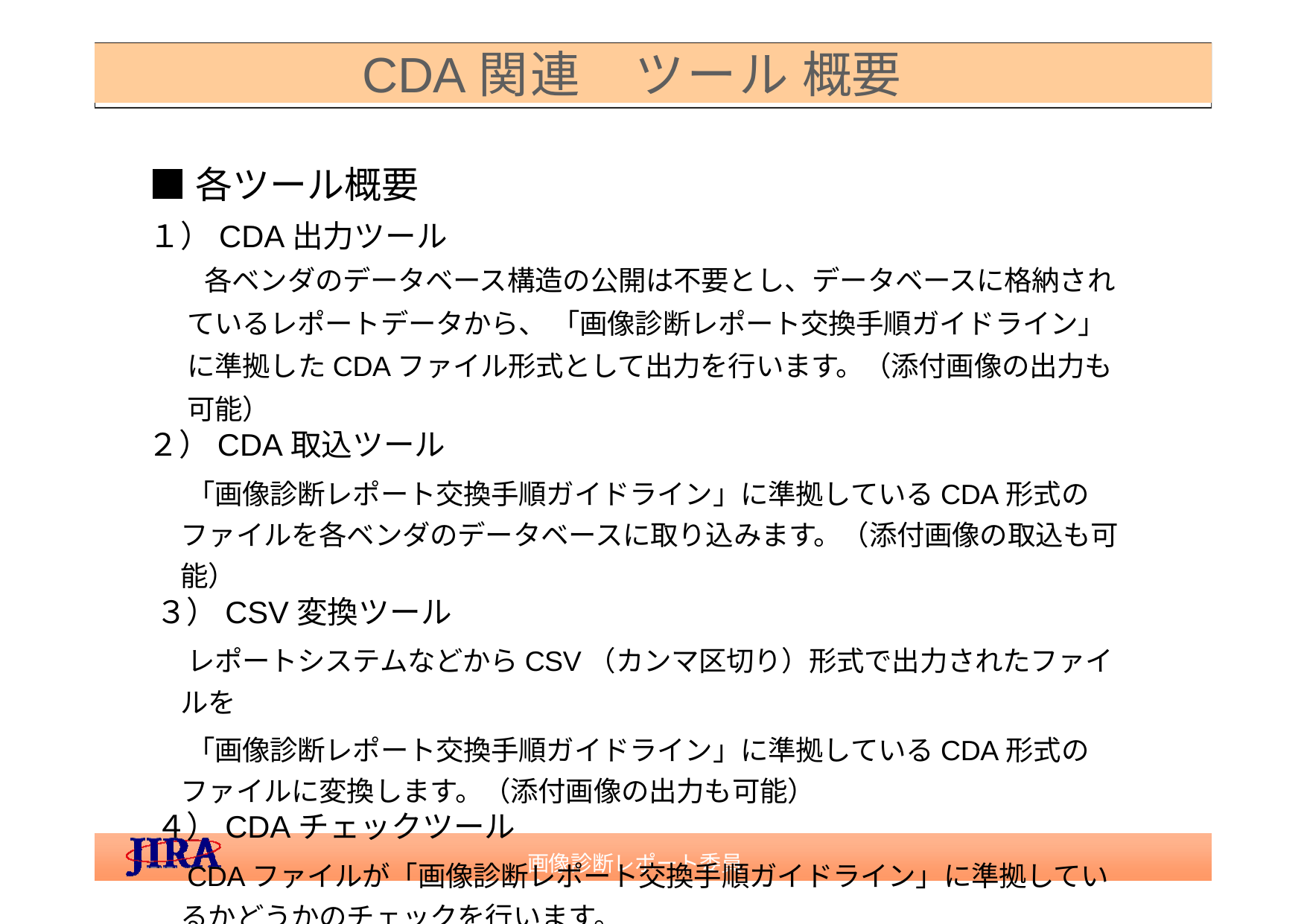

CDA関連　ツール 概要
■各ツール概要
１）CDA出力ツール
　　各ベンダのデータベース構造の公開は不要とし、データベースに格納されているレポートデータから、 「画像診断レポート交換手順ガイドライン」 に準拠したCDAファイル形式として出力を行います。（添付画像の出力も可能）
２）CDA取込ツール
「画像診断レポート交換手順ガイドライン」に準拠しているCDA形式のファイルを各ベンダのデータベースに取り込みます。（添付画像の取込も可能）
３）CSV変換ツール
レポートシステムなどからCSV（カンマ区切り）形式で出力されたファイルを
「画像診断レポート交換手順ガイドライン」に準拠しているCDA形式のファイルに変換します。（添付画像の出力も可能）
４）CDAチェックツール
CDAファイルが「画像診断レポート交換手順ガイドライン」に準拠しているかどうかのチェックを行います。
画像診断レポート委員会